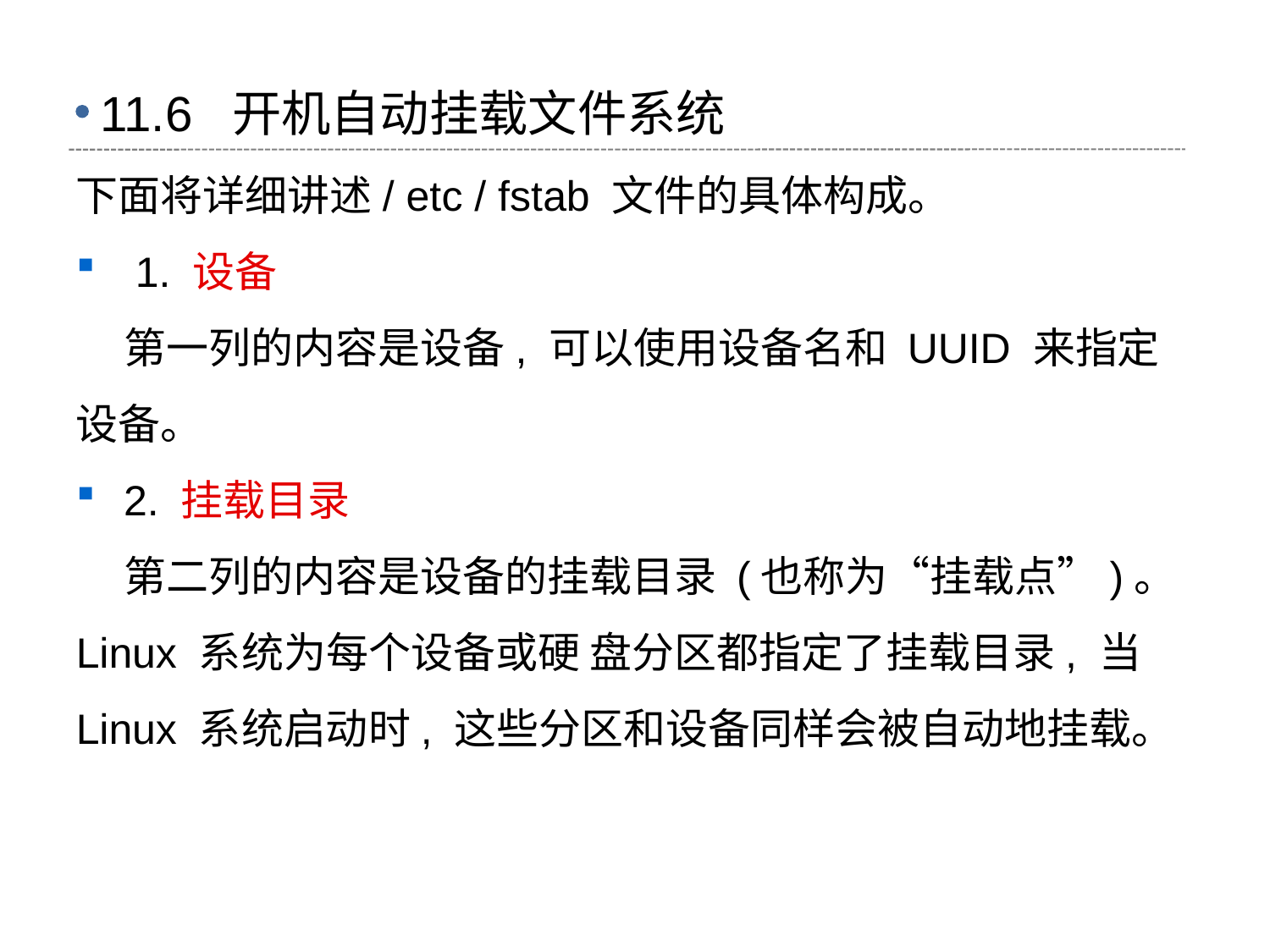

# 11.6  开机自动挂载文件系统
下面将详细讲述/ etc / fstab 文件的具体构成。
 1. 设备
    第一列的内容是设备, 可以使用设备名和 UUID 来指定设备。
2. 挂载目录
    第二列的内容是设备的挂载目录 (也称为“挂载点”)。 Linux 系统为每个设备或硬 盘分区都指定了挂载目录, 当 Linux 系统启动时, 这些分区和设备同样会被自动地挂载。